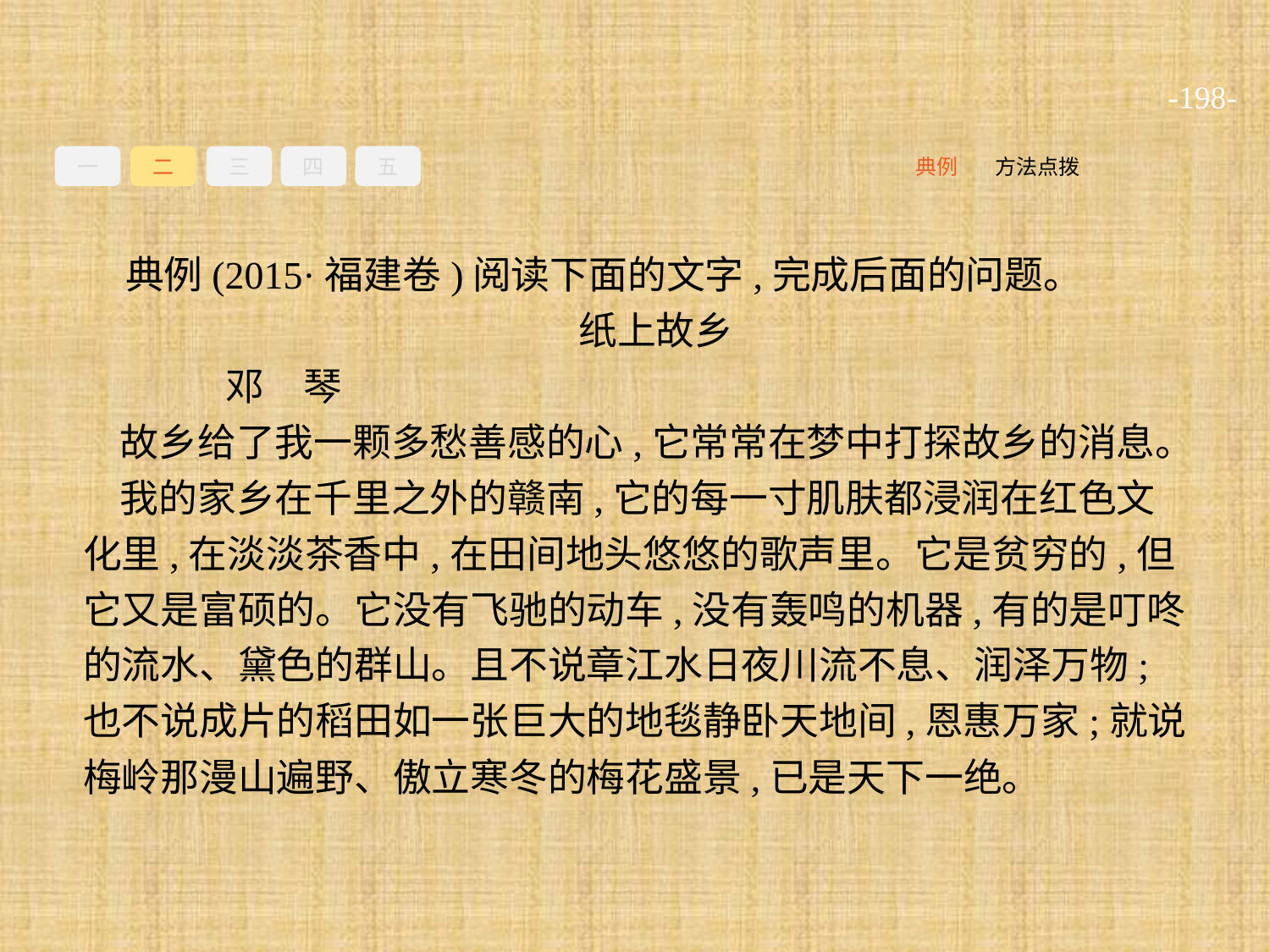

-198-
一
二
三
四
五
方法点拨
典例
典例(2015·福建卷)阅读下面的文字,完成后面的问题。
纸上故乡
	邓　琴
故乡给了我一颗多愁善感的心,它常常在梦中打探故乡的消息。
我的家乡在千里之外的赣南,它的每一寸肌肤都浸润在红色文化里,在淡淡茶香中,在田间地头悠悠的歌声里。它是贫穷的,但它又是富硕的。它没有飞驰的动车,没有轰鸣的机器,有的是叮咚的流水、黛色的群山。且不说章江水日夜川流不息、润泽万物;也不说成片的稻田如一张巨大的地毯静卧天地间,恩惠万家;就说梅岭那漫山遍野、傲立寒冬的梅花盛景,已是天下一绝。